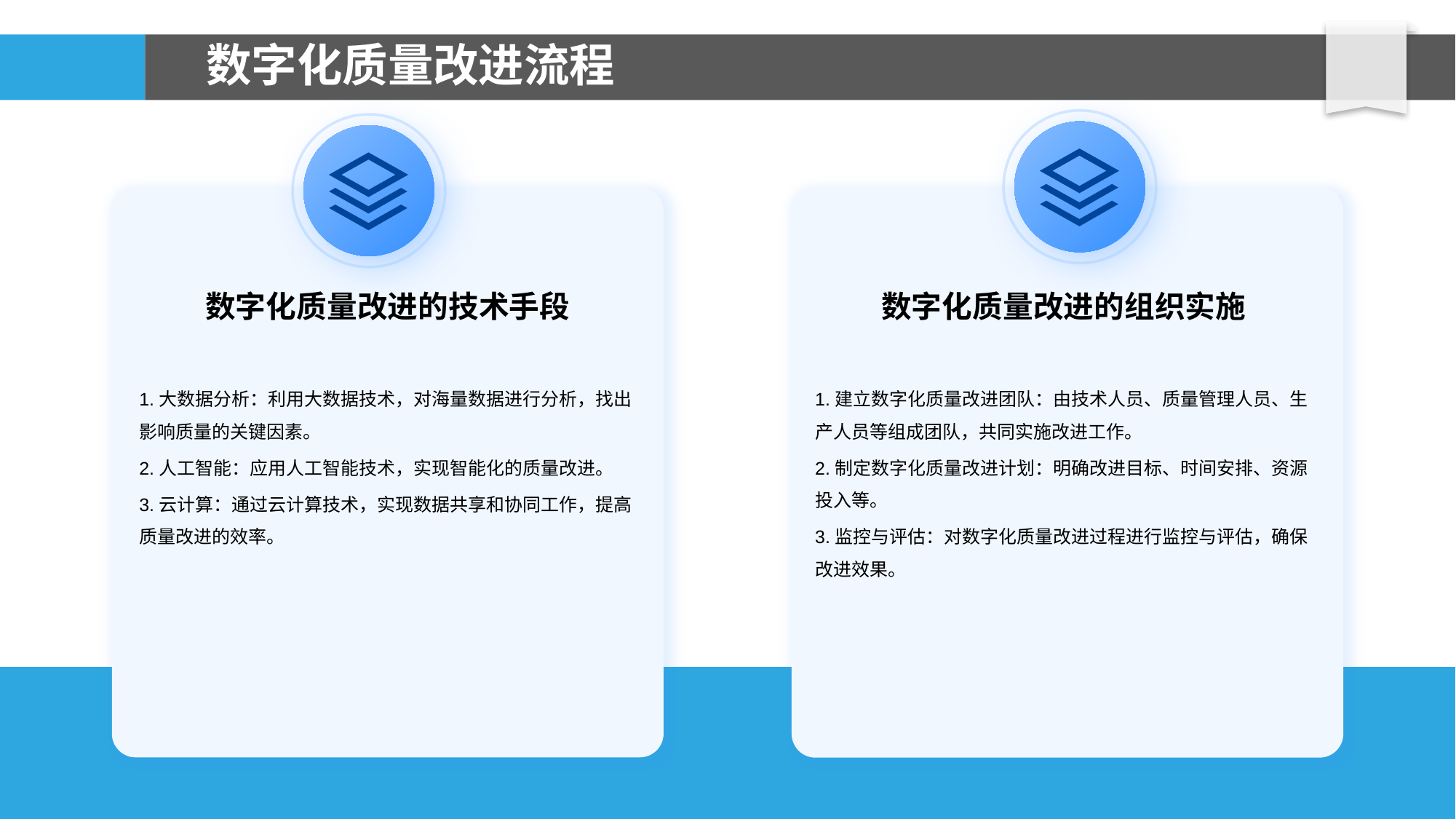

# 数字化质量改进流程
数字化质量改进的组织实施
数字化质量改进的技术手段
1.大数据分析：利用大数据技术，对海量数据进行分析，找出影响质量的关键因素。
2.人工智能：应用人工智能技术，实现智能化的质量改进。
3.云计算：通过云计算技术，实现数据共享和协同工作，提高质量改进的效率。

1.建立数字化质量改进团队：由技术人员、质量管理人员、生产人员等组成团队，共同实施改进工作。
2.制定数字化质量改进计划：明确改进目标、时间安排、资源投入等。
3.监控与评估：对数字化质量改进过程进行监控与评估，确保改进效果。